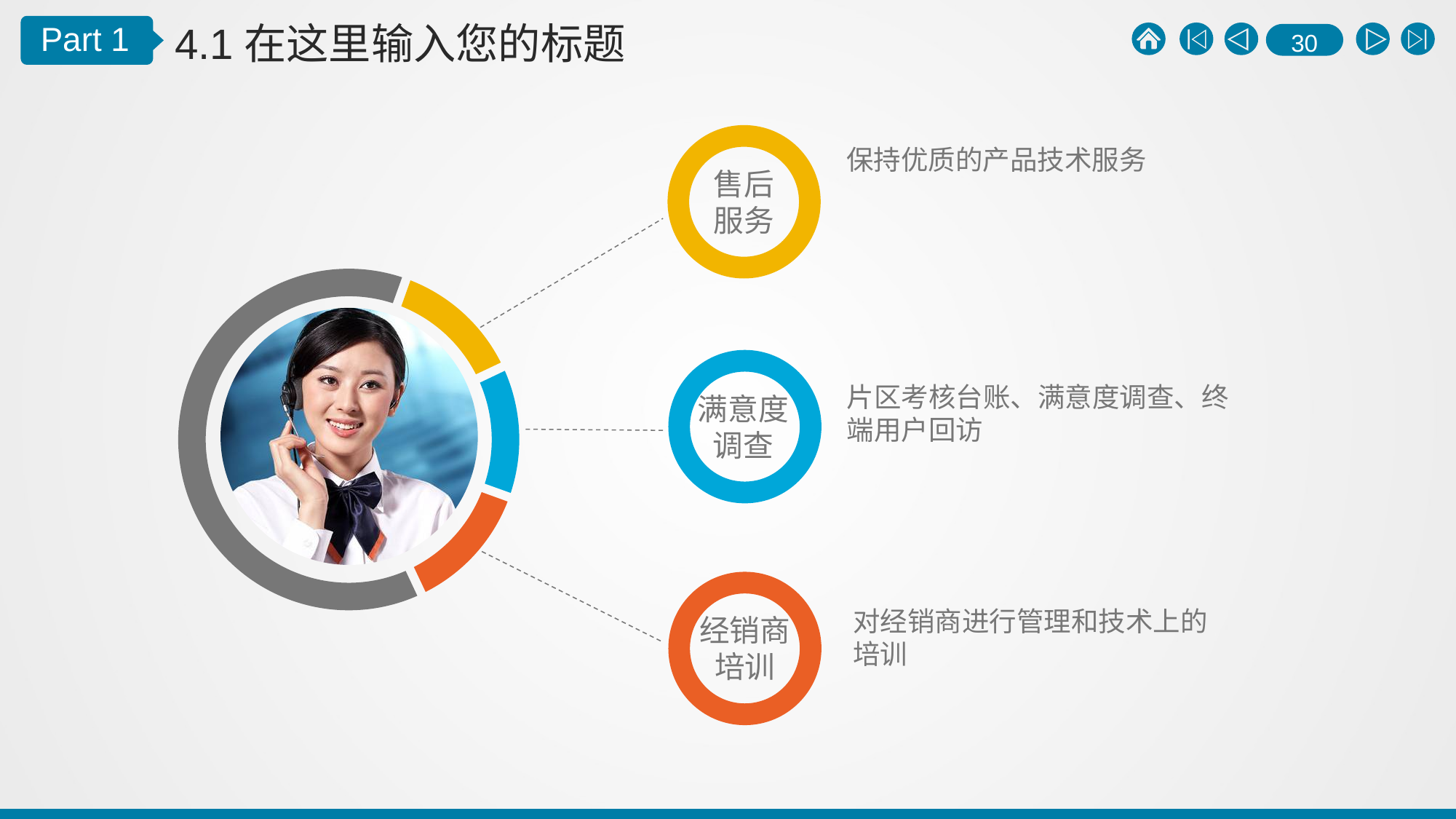

4.1在这里输入您的标题
Part 1

保持优质的产品技术服务
售后
服务

片区考核台账、满意度调查、终端用户回访
满意度调查

对经销商进行管理和技术上的培训
经销商培训